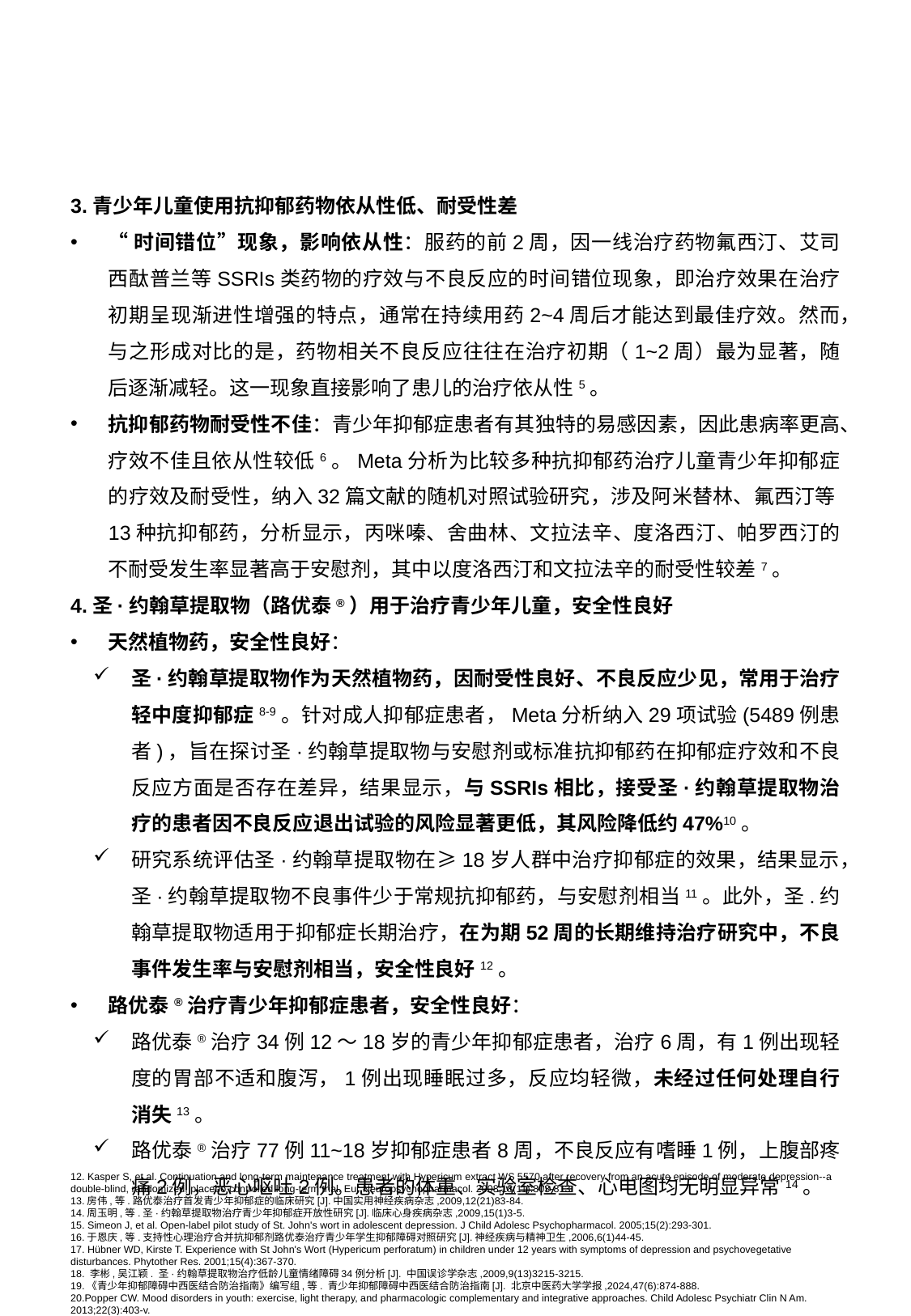

3.青少年儿童使用抗抑郁药物依从性低、耐受性差
“时间错位”现象，影响依从性：服药的前2周，因一线治疗药物氟西汀、艾司西酞普兰等SSRIs类药物的疗效与不良反应的时间错位现象，即治疗效果在治疗初期呈现渐进性增强的特点，通常在持续用药2~4周后才能达到最佳疗效。然而，与之形成对比的是，药物相关不良反应往往在治疗初期（1~2周）最为显著，随后逐渐减轻。这一现象直接影响了患儿的治疗依从性5。
抗抑郁药物耐受性不佳：青少年抑郁症患者有其独特的易感因素，因此患病率更高、疗效不佳且依从性较低6。Meta分析为比较多种抗抑郁药治疗儿童青少年抑郁症的疗效及耐受性，纳入32篇文献的随机对照试验研究，涉及阿米替林、氟西汀等13种抗抑郁药，分析显示，丙咪嗪、舍曲林、文拉法辛、度洛西汀、帕罗西汀的不耐受发生率显著高于安慰剂，其中以度洛西汀和文拉法辛的耐受性较差7。
4.圣·约翰草提取物（路优泰®）用于治疗青少年儿童，安全性良好
天然植物药，安全性良好：
圣·约翰草提取物作为天然植物药，因耐受性良好、不良反应少见，常用于治疗轻中度抑郁症8-9。针对成人抑郁症患者，Meta分析纳入29项试验(5489例患者)，旨在探讨圣·约翰草提取物与安慰剂或标准抗抑郁药在抑郁症疗效和不良反应方面是否存在差异，结果显示，与SSRIs相比，接受圣·约翰草提取物治疗的患者因不良反应退出试验的风险显著更低，其风险降低约47%10。
研究系统评估圣·约翰草提取物在≥18岁人群中治疗抑郁症的效果，结果显示，圣·约翰草提取物不良事件少于常规抗抑郁药，与安慰剂相当11。此外，圣.约翰草提取物适用于抑郁症长期治疗，在为期52周的长期维持治疗研究中，不良事件发生率与安慰剂相当，安全性良好12。
路优泰®治疗青少年抑郁症患者，安全性良好：
路优泰®治疗34例12～18岁的青少年抑郁症患者，治疗6周，有1例出现轻度的胃部不适和腹泻，1例出现睡眠过多，反应均轻微，未经过任何处理自行消失13。
路优泰®治疗77例11~18岁抑郁症患者8周，不良反应有嗜睡1例，上腹部疼痛2例，恶心呕吐2例。患者的体重、实验室检查、心电图均无明显异常14。
12. Kasper S, et al. Continuation and long-term maintenance treatment with Hypericum extract WS 5570 after recovery from an acute episode of moderate depression--a double-blind, randomized, placebo controlled long-term trial. Eur Neuropsychopharmacol. 2008;18(11):803-813.
13.房伟,等.路优泰治疗首发青少年抑郁症的临床研究[J].中国实用神经疾病杂志,2009,12(21)83-84.
14.周玉明,等.圣·约翰草提取物治疗青少年抑郁症开放性研究[J].临床心身疾病杂志,2009,15(1)3-5.
15. Simeon J, et al. Open-label pilot study of St. John's wort in adolescent depression. J Child Adolesc Psychopharmacol. 2005;15(2):293-301.
16.于恩庆,等.支持性心理治疗合并抗抑郁剂路优泰治疗青少年学生抑郁障碍对照研究[J].神经疾病与精神卫生,2006,6(1)44-45.
17. Hübner WD, Kirste T. Experience with St John's Wort (Hypericum perforatum) in children under 12 years with symptoms of depression and psychovegetative disturbances. Phytother Res. 2001;15(4):367-370.
18. 李彬,吴江颖. 圣·约翰草提取物治疗低龄儿童情绪障碍34例分析[J]. 中国误诊学杂志,2009,9(13)3215-3215.
19.《青少年抑郁障碍中西医结合防治指南》编写组,等. 青少年抑郁障碍中西医结合防治指南[J]. 北京中医药大学学报,2024,47(6):874-888.
20.Popper CW. Mood disorders in youth: exercise, light therapy, and pharmacologic complementary and integrative approaches. Child Adolesc Psychiatr Clin N Am. 2013;22(3):403-v.